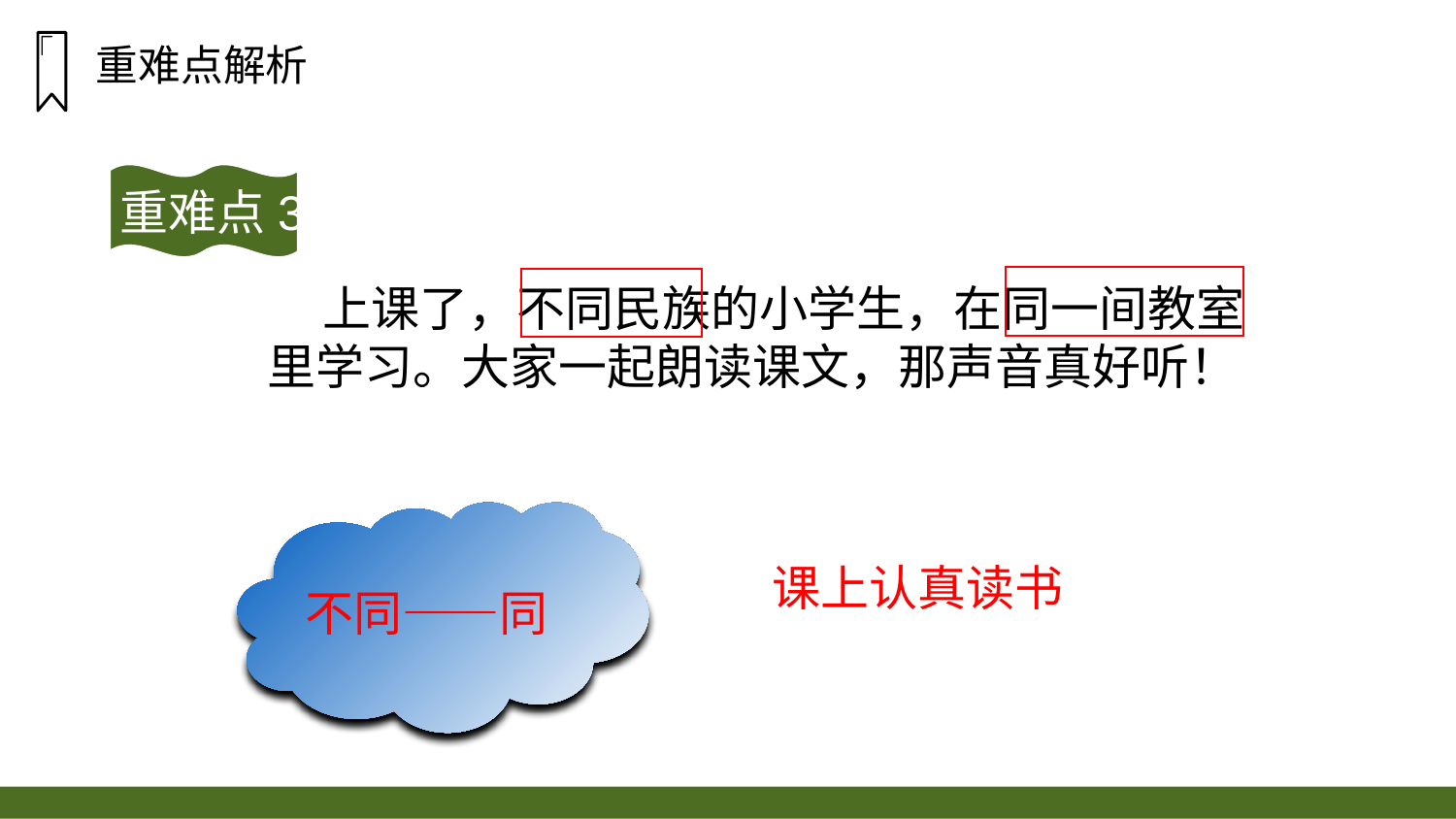

重难点解析
重难点3

    上课了，不同民族的小学生，在同一间教室里学习。大家一起朗读课文，那声音真好听！
不同——同
    课上认真读书